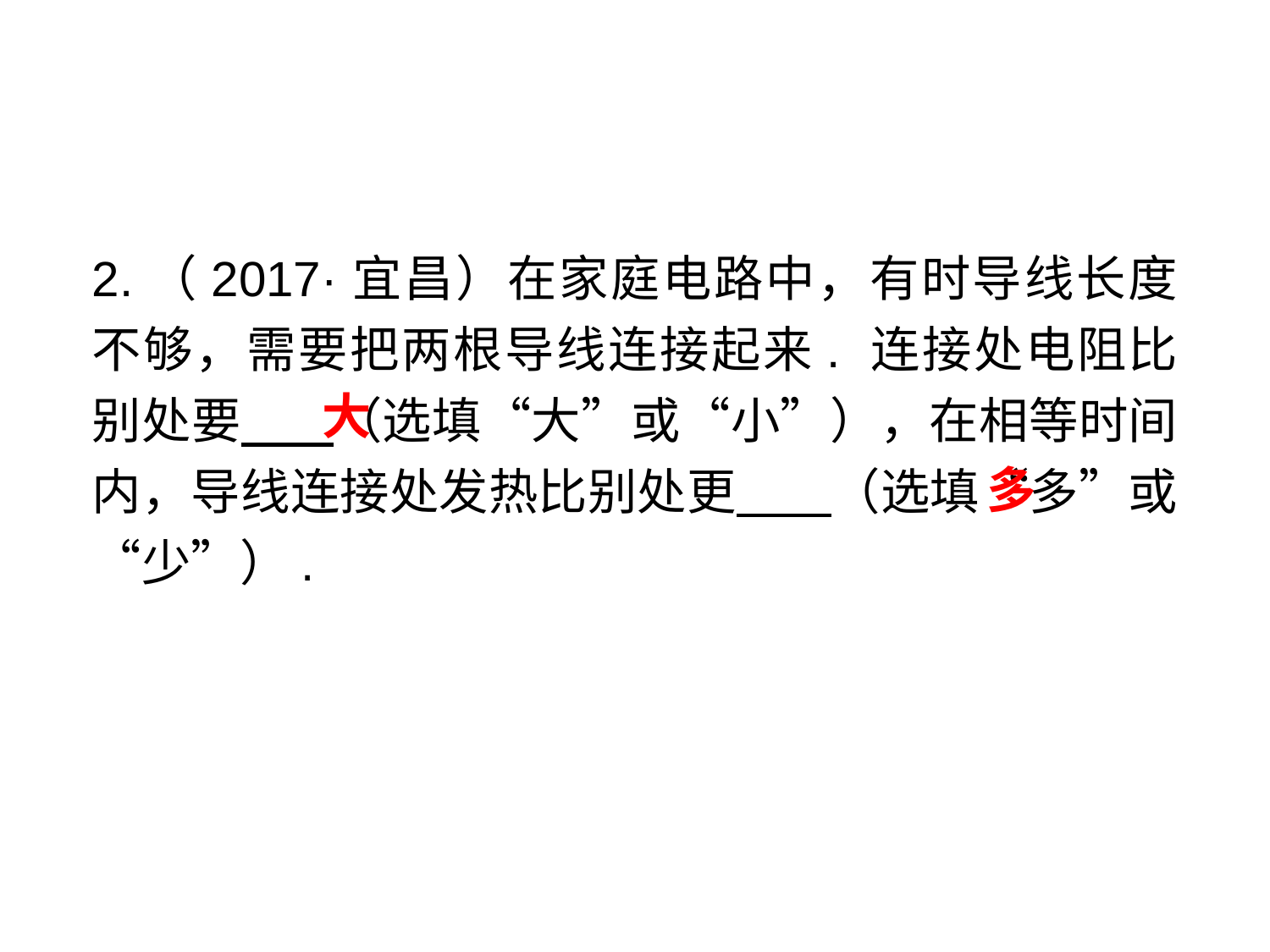

2.（2017·宜昌）在家庭电路中，有时导线长度不够，需要把两根导线连接起来. 连接处电阻比别处要        （选填“大”或“小”），在相等时间内，导线连接处发热比别处更    　（选填“多”或“少”）.
大
多